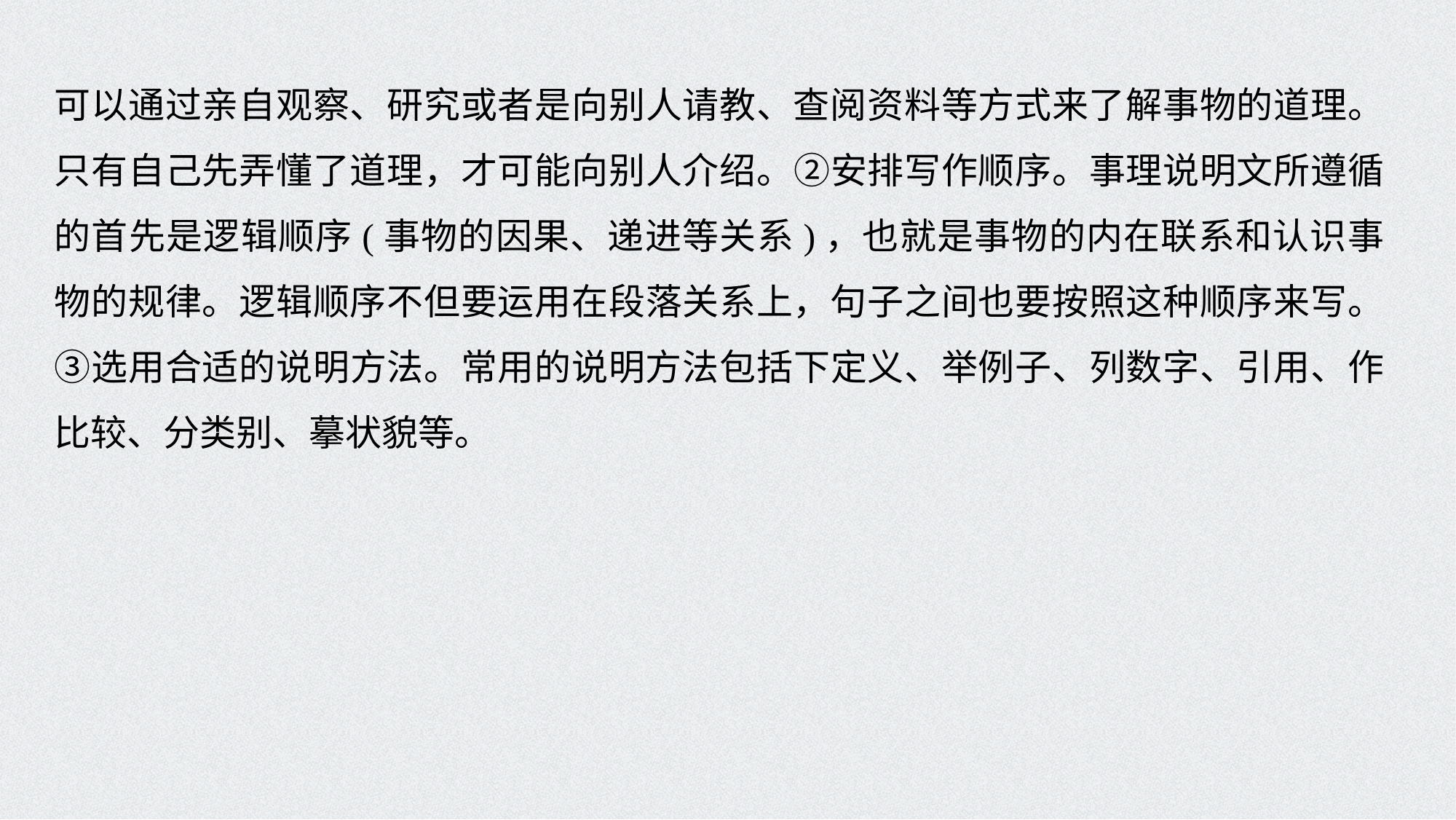

可以通过亲自观察、研究或者是向别人请教、查阅资料等方式来了解事物的道理。只有自己先弄懂了道理，才可能向别人介绍。②安排写作顺序。事理说明文所遵循的首先是逻辑顺序(事物的因果、递进等关系)，也就是事物的内在联系和认识事物的规律。逻辑顺序不但要运用在段落关系上，句子之间也要按照这种顺序来写。③选用合适的说明方法。常用的说明方法包括下定义、举例子、列数字、引用、作比较、分类别、摹状貌等。